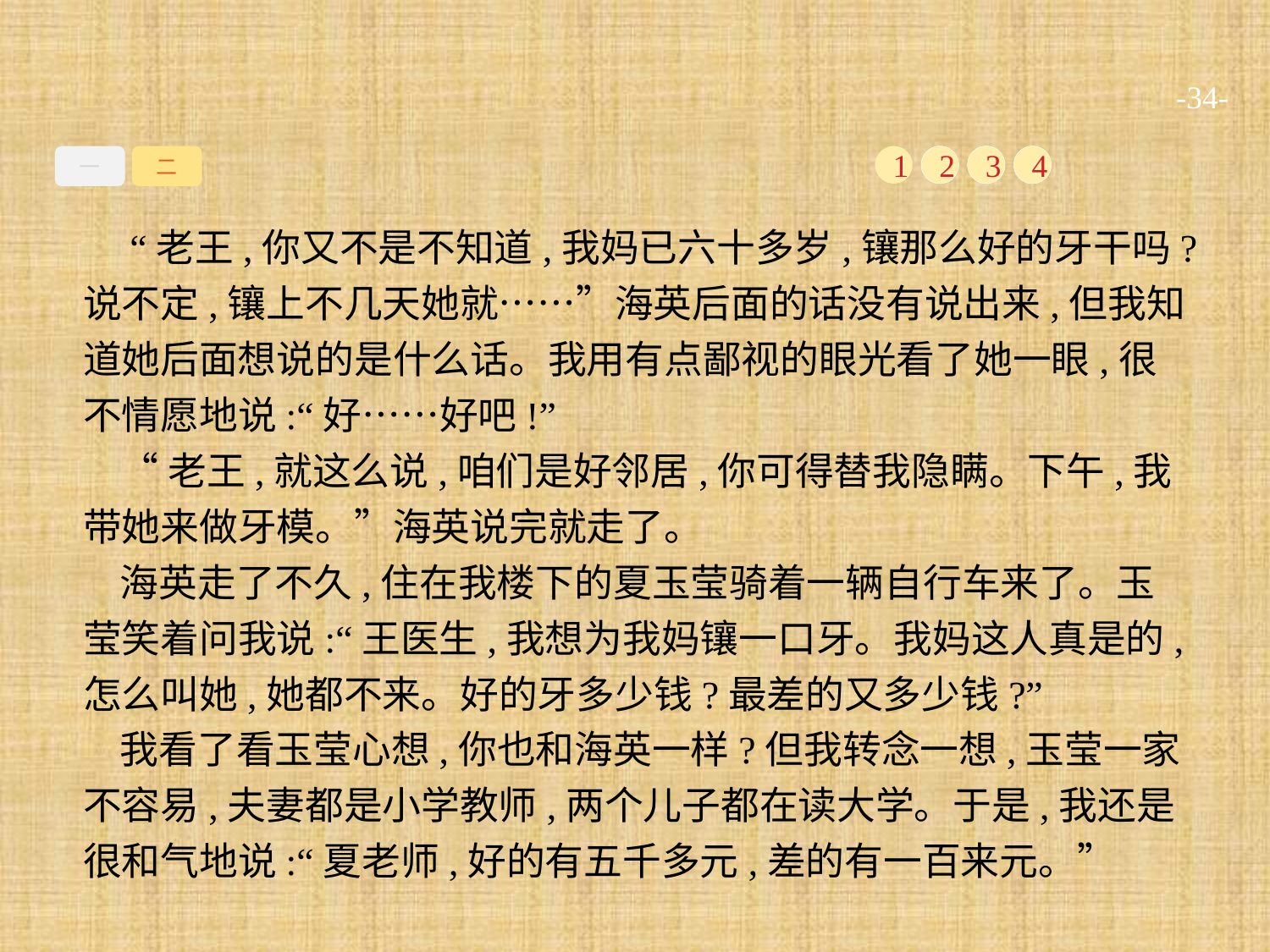

-34-
一
二
1
2
3
4
 “老王,你又不是不知道,我妈已六十多岁,镶那么好的牙干吗?说不定,镶上不几天她就……”海英后面的话没有说出来,但我知道她后面想说的是什么话。我用有点鄙视的眼光看了她一眼,很不情愿地说:“好……好吧!”
“老王,就这么说,咱们是好邻居,你可得替我隐瞒。下午,我带她来做牙模。”海英说完就走了。
海英走了不久,住在我楼下的夏玉莹骑着一辆自行车来了。玉莹笑着问我说:“王医生,我想为我妈镶一口牙。我妈这人真是的,怎么叫她,她都不来。好的牙多少钱?最差的又多少钱?”
我看了看玉莹心想,你也和海英一样?但我转念一想,玉莹一家不容易,夫妻都是小学教师,两个儿子都在读大学。于是,我还是很和气地说:“夏老师,好的有五千多元,差的有一百来元。”